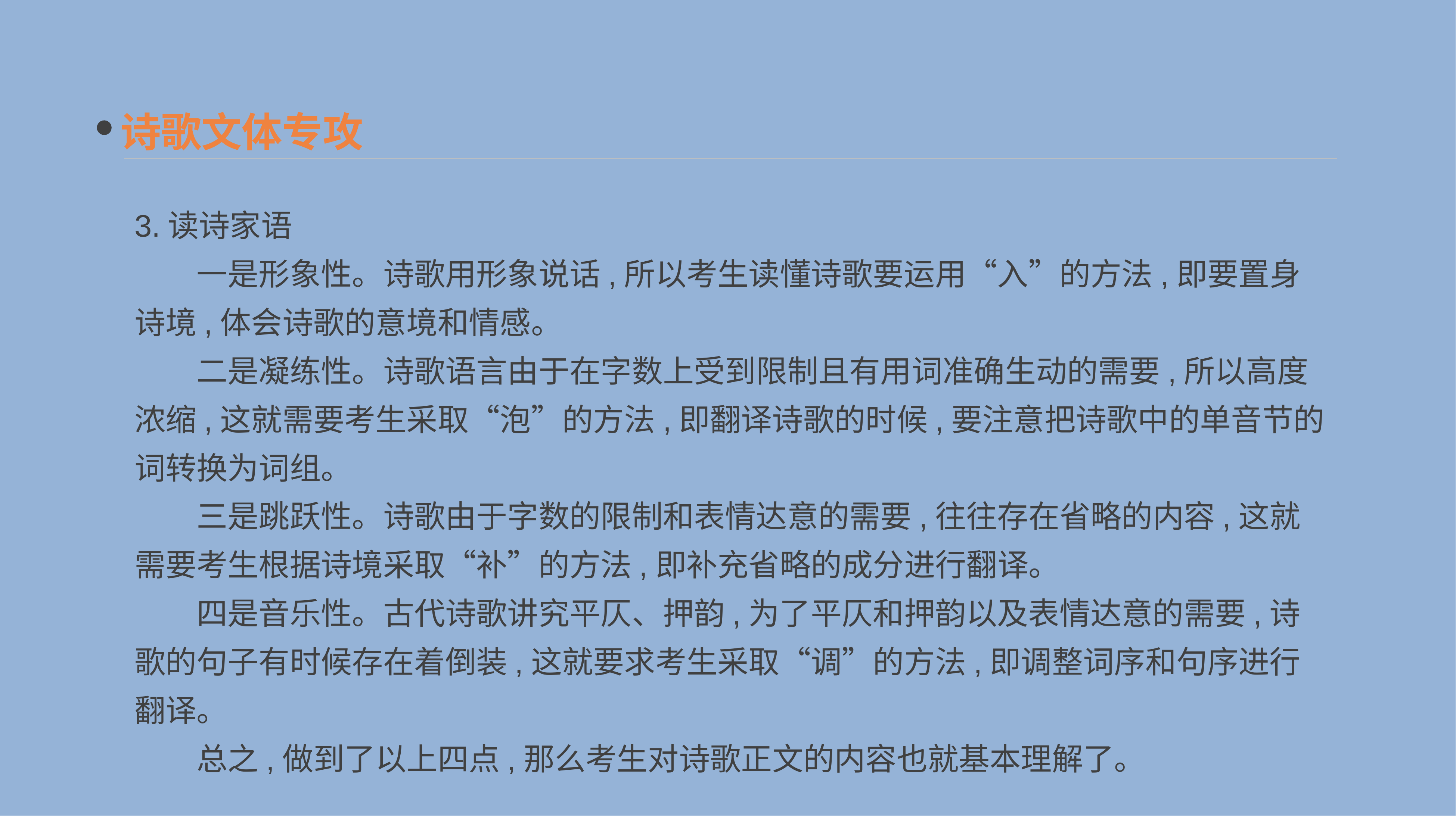

诗歌文体专攻

3.读诗家语
　　一是形象性。诗歌用形象说话,所以考生读懂诗歌要运用“入”的方法,即要置身诗境,体会诗歌的意境和情感。
　　二是凝练性。诗歌语言由于在字数上受到限制且有用词准确生动的需要,所以高度浓缩,这就需要考生采取“泡”的方法,即翻译诗歌的时候,要注意把诗歌中的单音节的词转换为词组。
　　三是跳跃性。诗歌由于字数的限制和表情达意的需要,往往存在省略的内容,这就需要考生根据诗境采取“补”的方法,即补充省略的成分进行翻译。
　　四是音乐性。古代诗歌讲究平仄、押韵,为了平仄和押韵以及表情达意的需要,诗歌的句子有时候存在着倒装,这就要求考生采取“调”的方法,即调整词序和句序进行翻译。
　　总之,做到了以上四点,那么考生对诗歌正文的内容也就基本理解了。